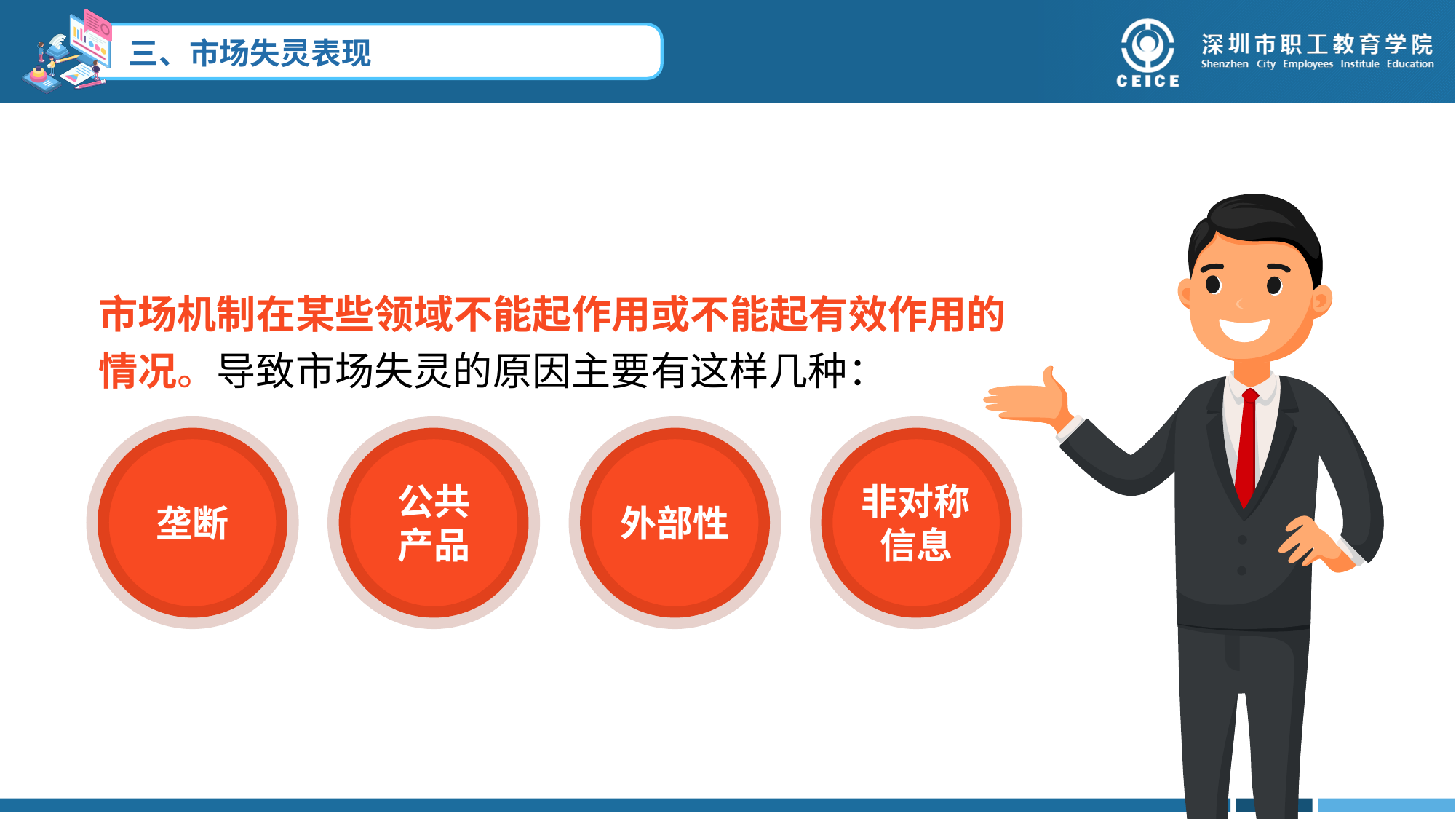

市场机制在某些领域不能起作用或不能起有效作用的情况。导致市场失灵的原因主要有这样几种：
垄断
公共
产品
外部性
非对称信息